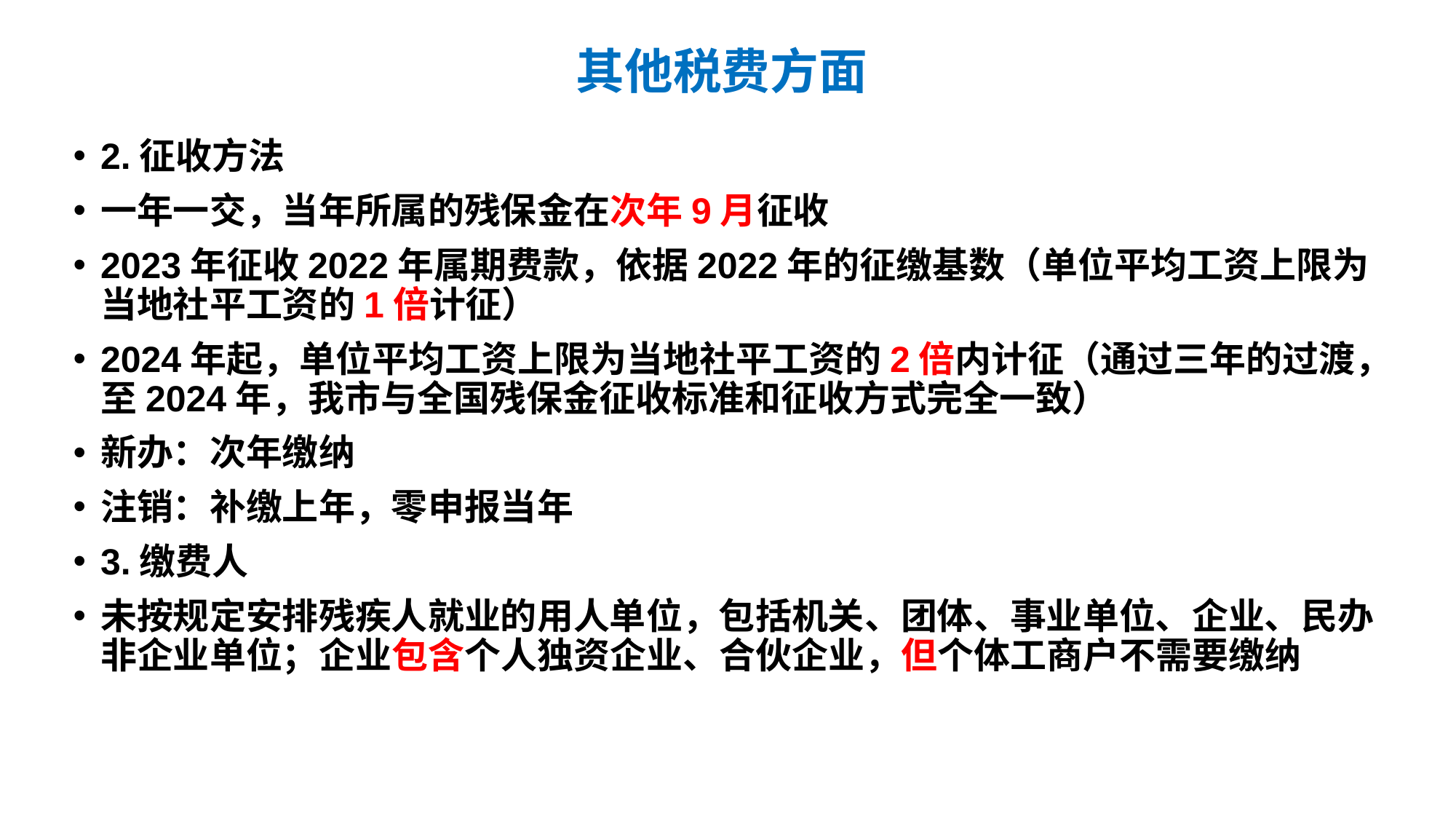

# 其他税费方面
2.征收方法
一年一交，当年所属的残保金在次年9月征收
2023年征收2022年属期费款，依据2022年的征缴基数（单位平均工资上限为当地社平工资的1倍计征）
2024年起，单位平均工资上限为当地社平工资的2倍内计征（通过三年的过渡，至2024年，我市与全国残保金征收标准和征收方式完全一致）
新办：次年缴纳
注销：补缴上年，零申报当年
3.缴费人
未按规定安排残疾人就业的用人单位，包括机关、团体、事业单位、企业、民办非企业单位；企业包含个人独资企业、合伙企业，但个体工商户不需要缴纳